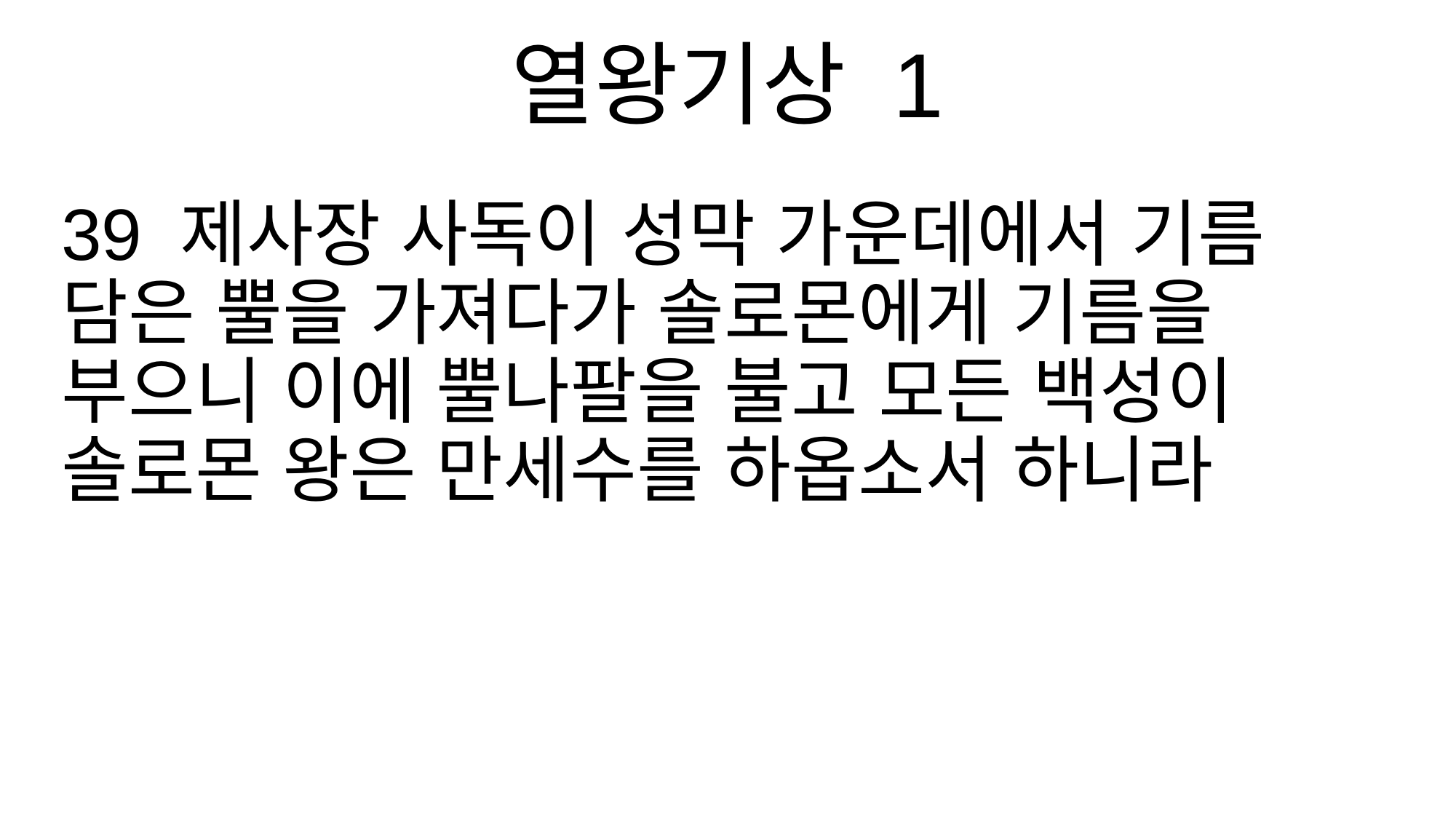

열왕기상 1
39 제사장 사독이 성막 가운데에서 기름 담은 뿔을 가져다가 솔로몬에게 기름을 부으니 이에 뿔나팔을 불고 모든 백성이 솔로몬 왕은 만세수를 하옵소서 하니라